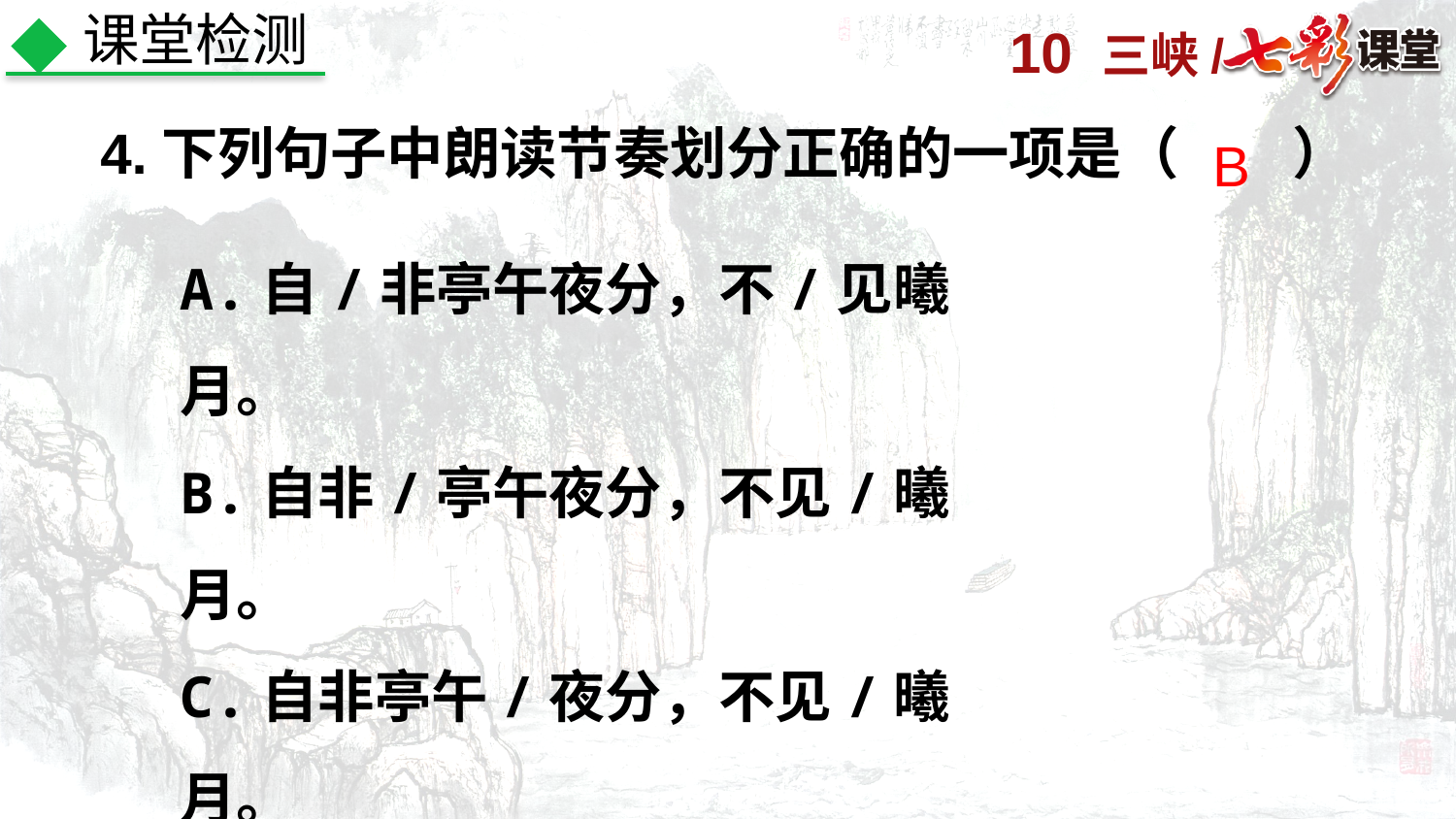

课堂检测

4.下列句子中朗读节奏划分正确的一项是（　　）
B
A.自/非亭午夜分，不/见曦月。
B.自非/亭午夜分，不见/曦月。
C.自非亭午/夜分，不见/曦月。
D.自非亭午/夜分，不见曦月。